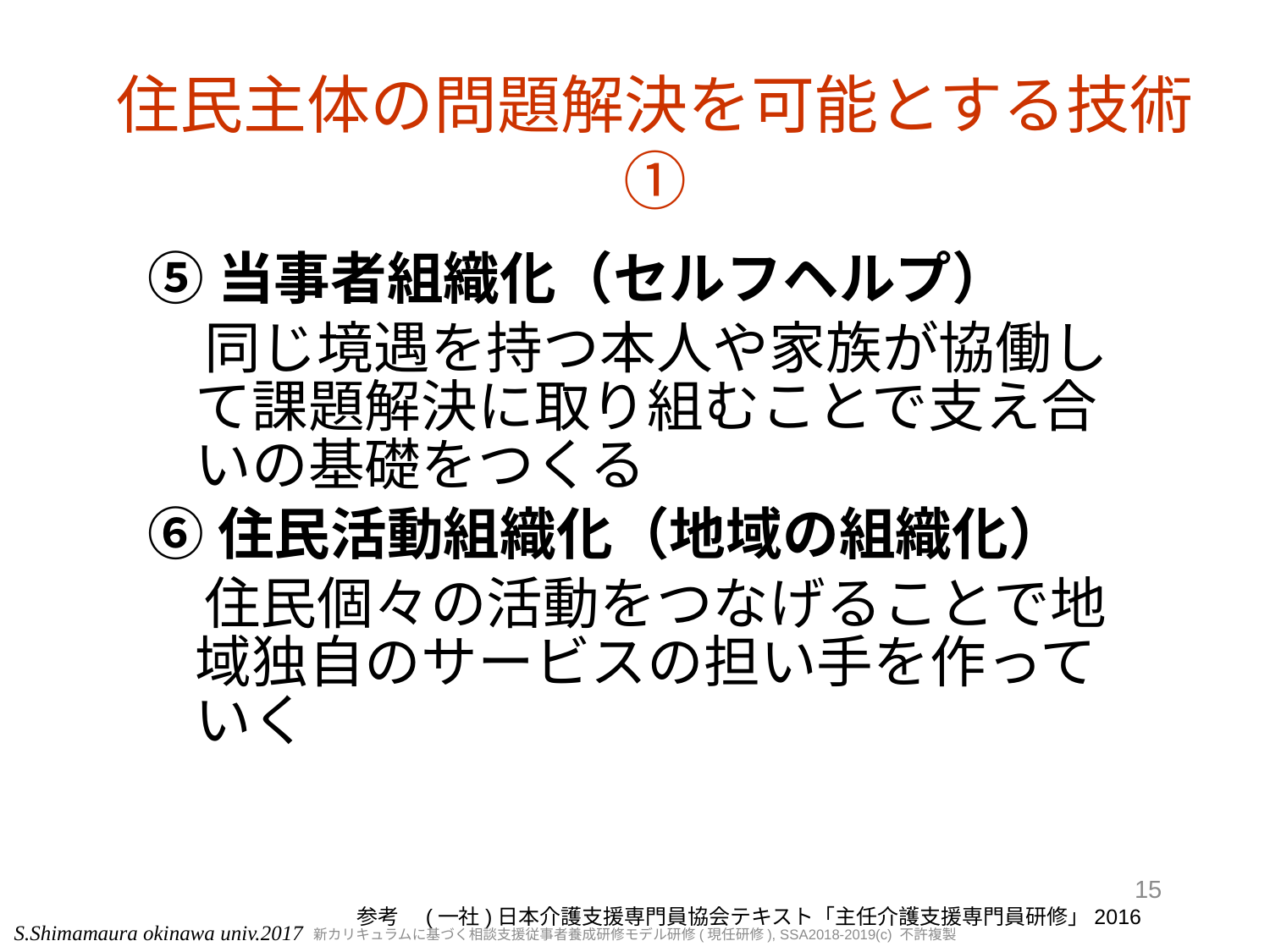

# 住民主体の問題解決を可能とする技術①
⑤当事者組織化（セルフヘルプ）
　同じ境遇を持つ本人や家族が協働して課題解決に取り組むことで支え合いの基礎をつくる
⑥住民活動組織化（地域の組織化）
　住民個々の活動をつなげることで地域独自のサービスの担い手を作っていく
15
参考　(一社)日本介護支援専門員協会テキスト「主任介護支援専門員研修」2016
S.Shimamaura okinawa univ.2017
新カリキュラムに基づく相談支援従事者養成研修モデル研修(現任研修), SSA2018-2019(c) 不許複製